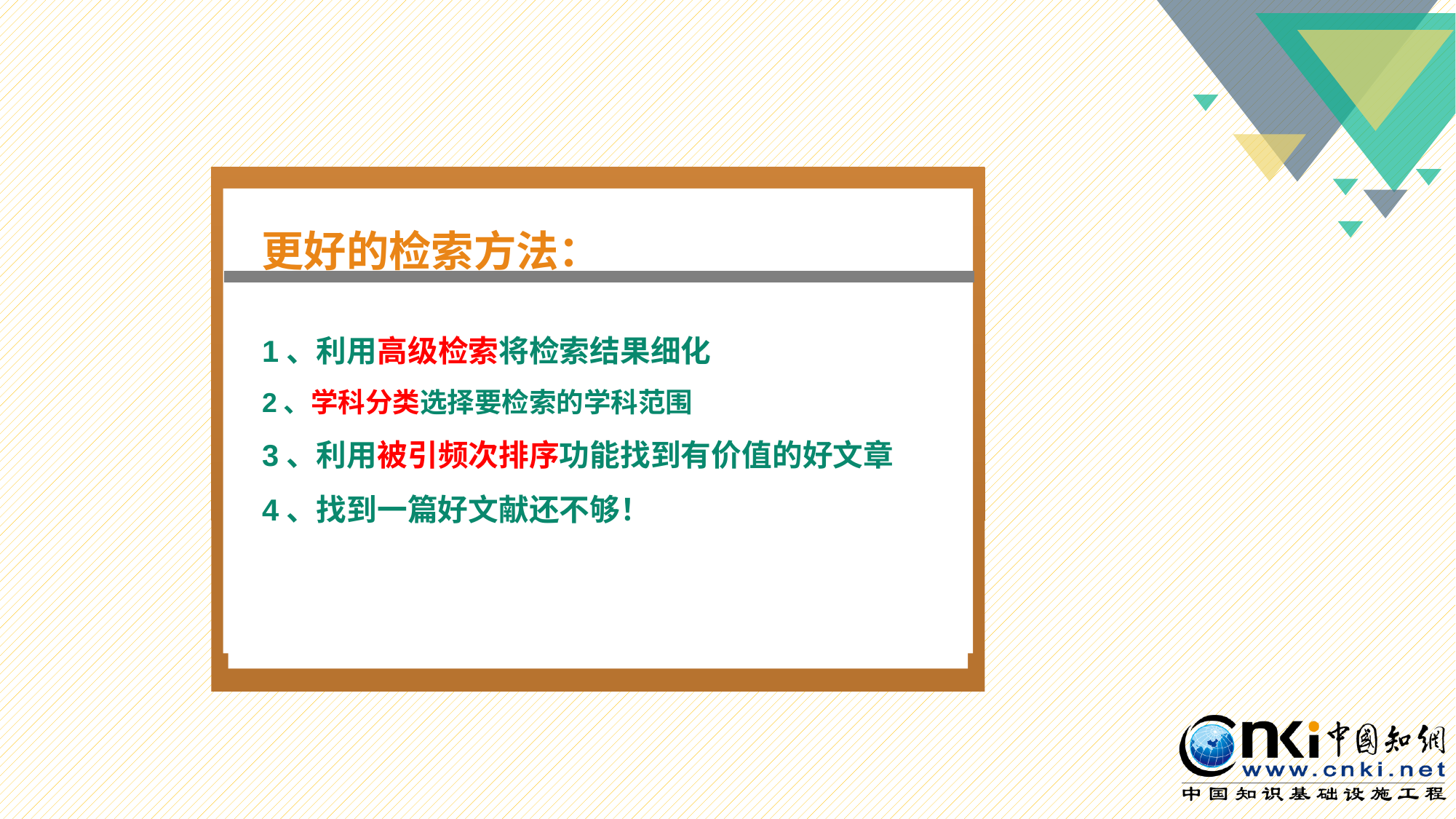

更好的检索方法：

1、利用高级检索将检索结果细化
2、学科分类选择要检索的学科范围
3、利用被引频次排序功能找到有价值的好文章
4、找到一篇好文献还不够！